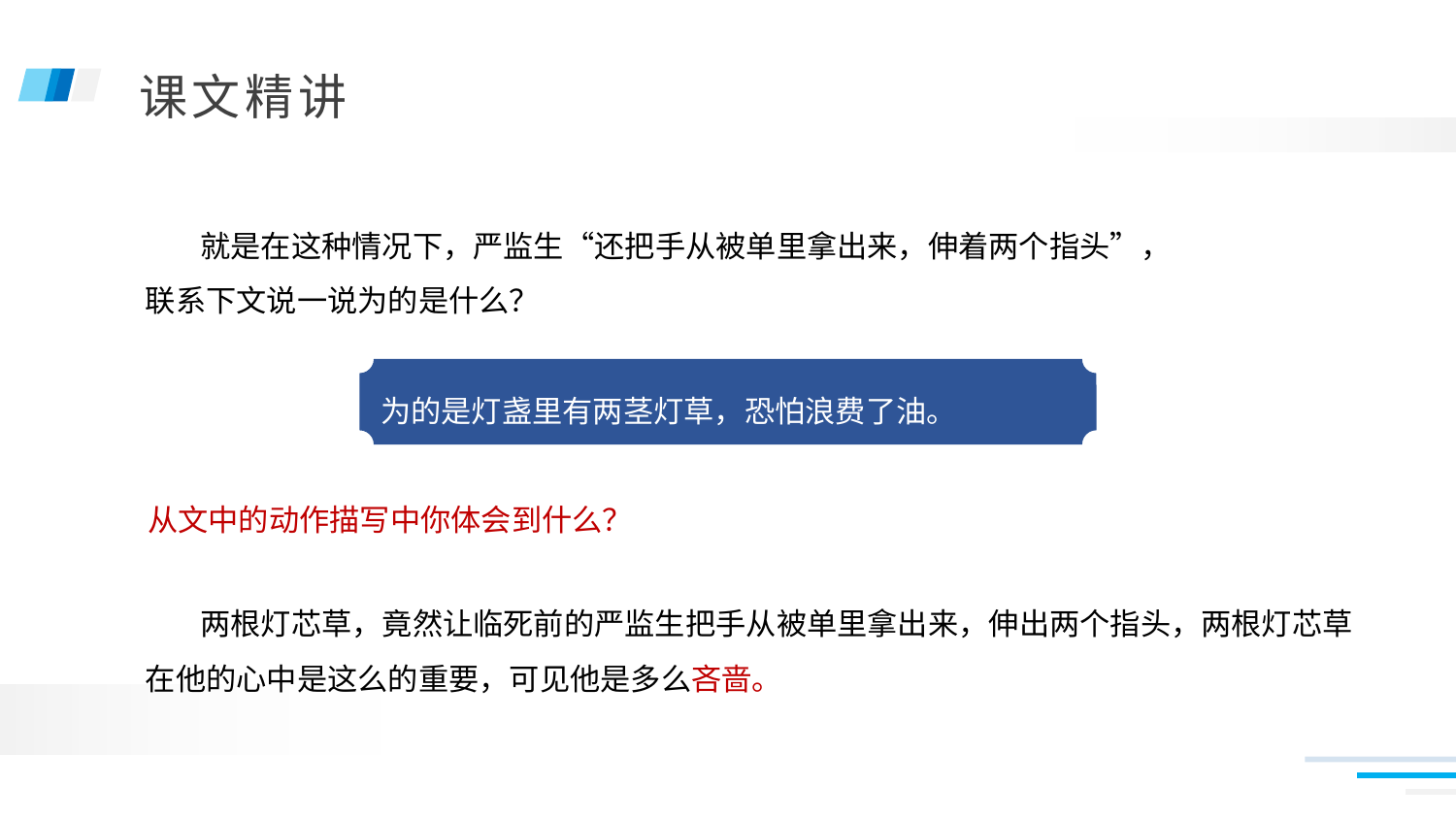

就是在这种情况下，严监生“还把手从被单里拿出来，伸着两个指头”，联系下文说一说为的是什么？
为的是灯盏里有两茎灯草，恐怕浪费了油。
从文中的动作描写中你体会到什么？
       两根灯芯草，竟然让临死前的严监生把手从被单里拿出来，伸出两个指头，两根灯芯草在他的心中是这么的重要，可见他是多么吝啬。